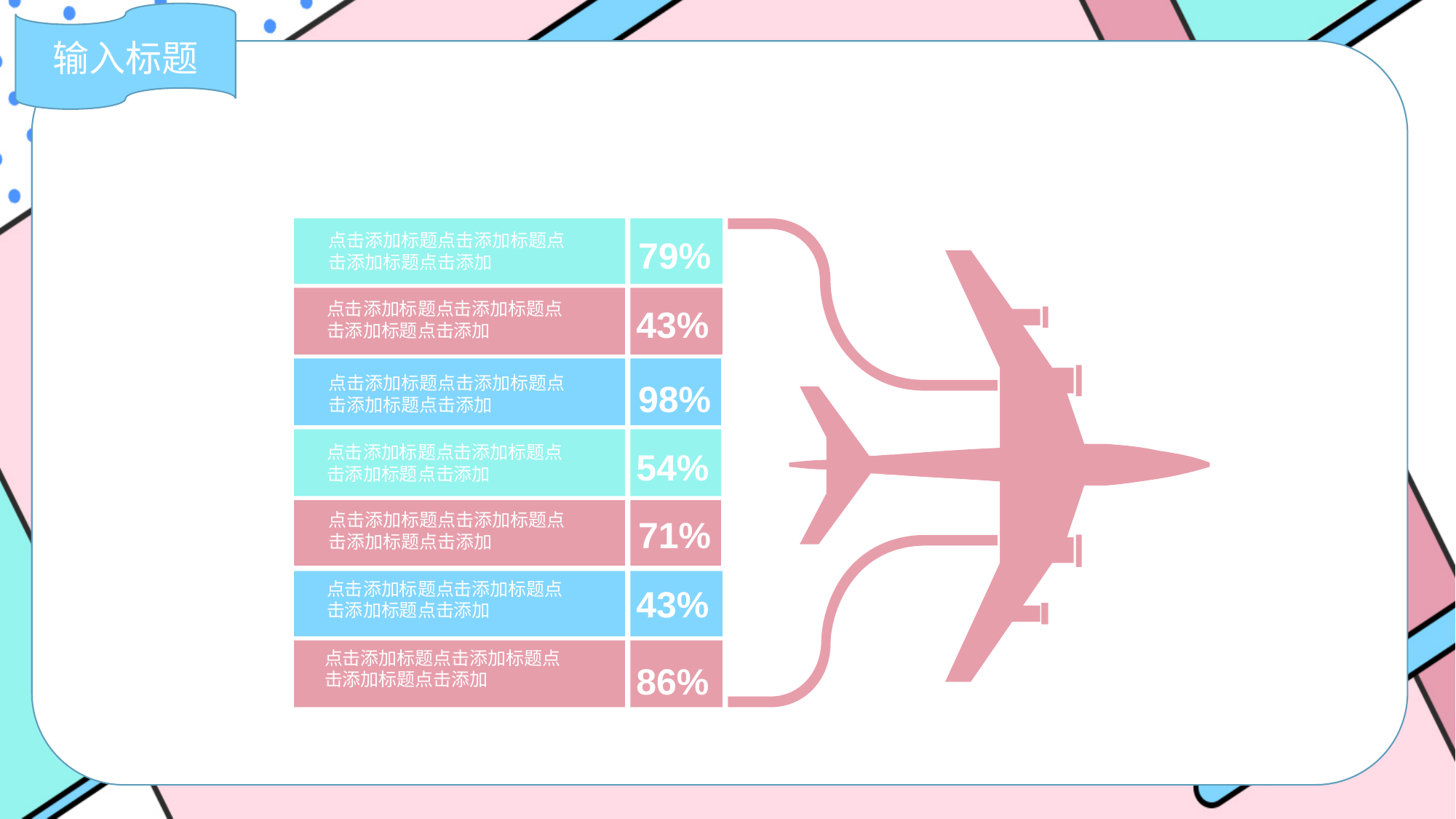

输入标题

点击添加标题点击添加标题点击添加标题点击添加
79%
点击添加标题点击添加标题点击添加标题点击添加
43%
点击添加标题点击添加标题点击添加标题点击添加
98%
点击添加标题点击添加标题点击添加标题点击添加
54%
点击添加标题点击添加标题点击添加标题点击添加
71%
点击添加标题点击添加标题点击添加标题点击添加
43%
点击添加标题点击添加标题点击添加标题点击添加
86%